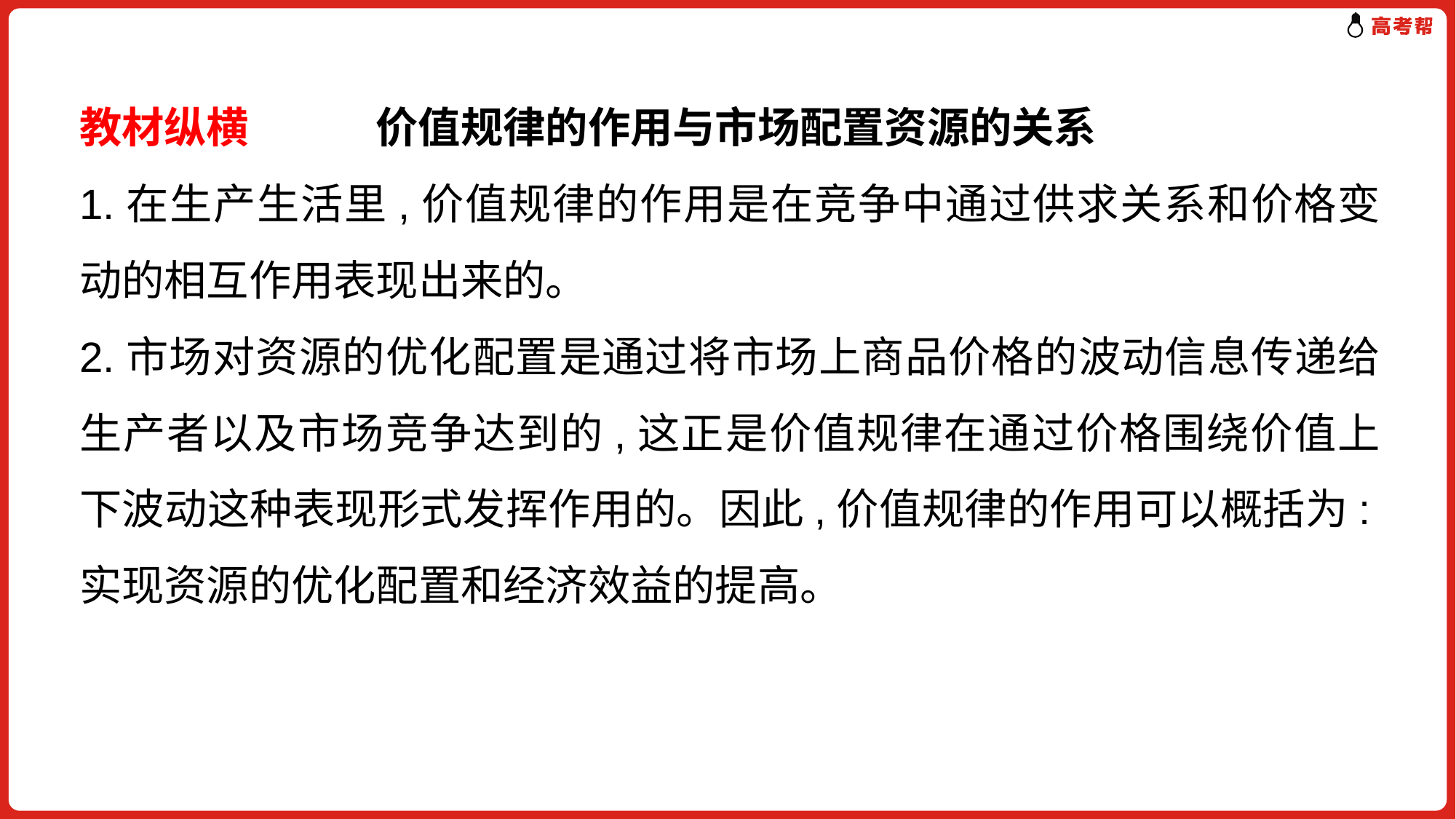

教材纵横　　　价值规律的作用与市场配置资源的关系
1.在生产生活里,价值规律的作用是在竞争中通过供求关系和价格变动的相互作用表现出来的。
2.市场对资源的优化配置是通过将市场上商品价格的波动信息传递给生产者以及市场竞争达到的,这正是价值规律在通过价格围绕价值上下波动这种表现形式发挥作用的。因此,价值规律的作用可以概括为:实现资源的优化配置和经济效益的提高。